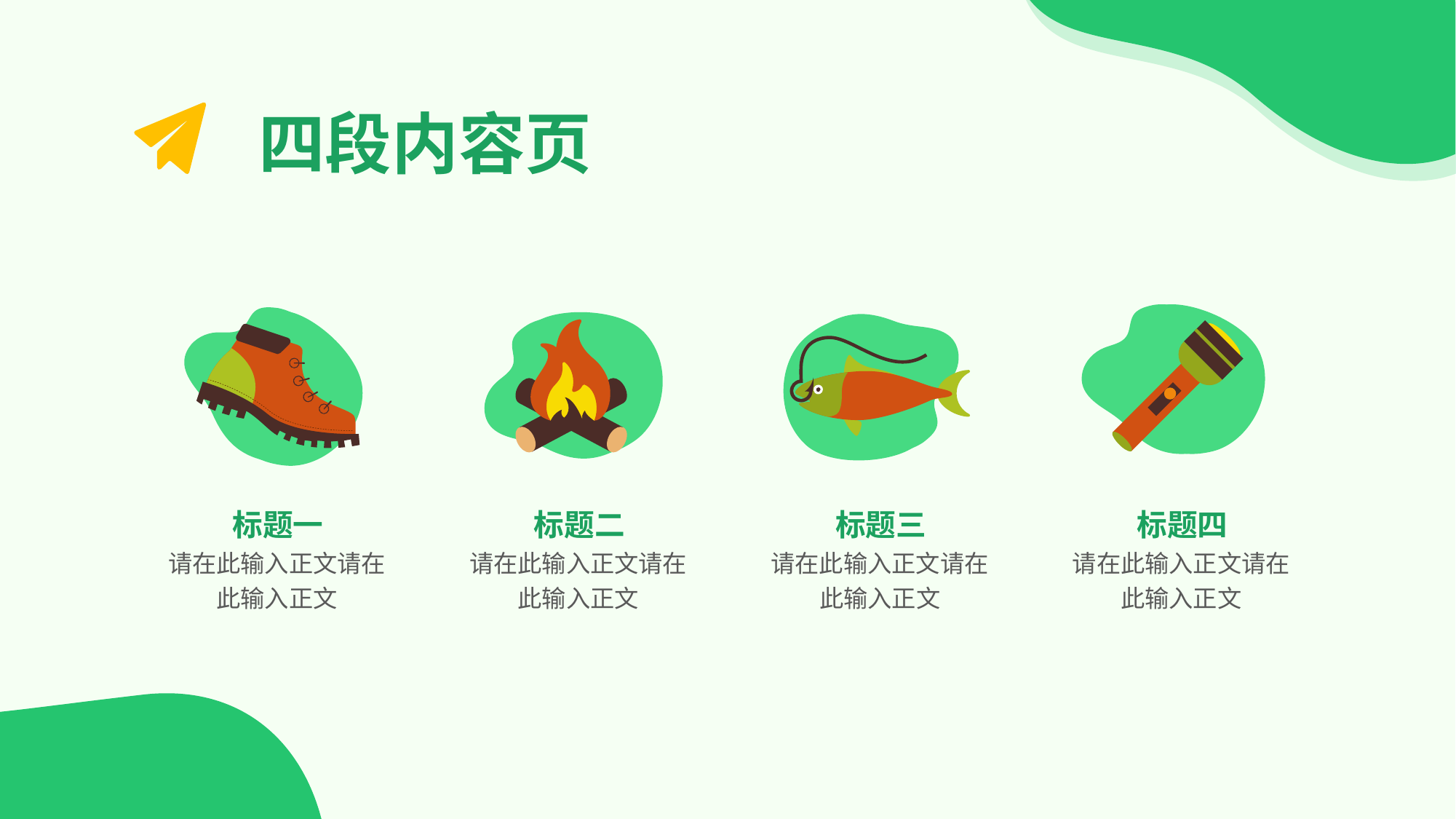

四段内容页

标题一
请在此输入正文请在此输入正文

标题二
请在此输入正文请在此输入正文

标题三
请在此输入正文请在此输入正文

标题四
请在此输入正文请在此输入正文